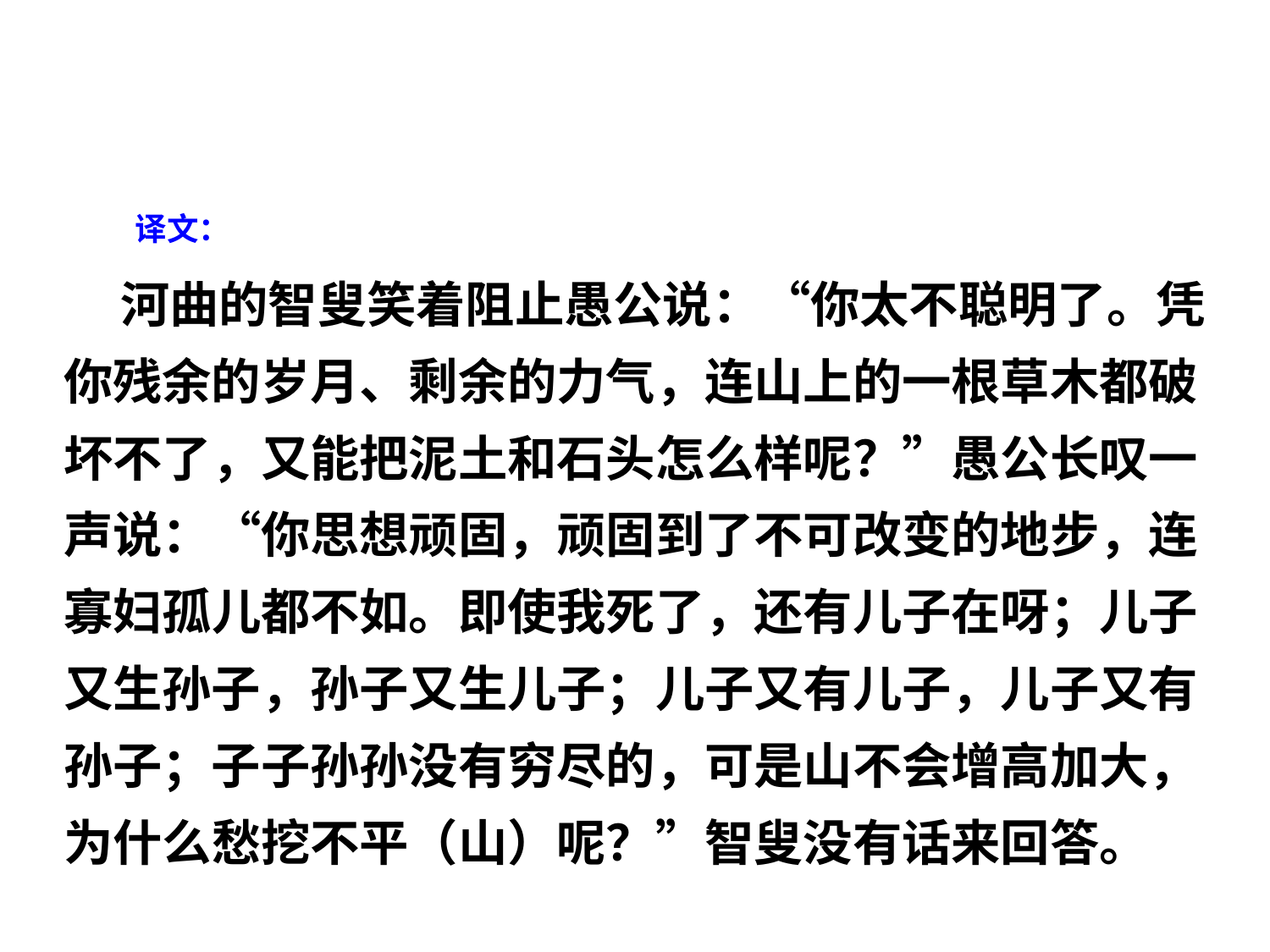

译文：
    河曲的智叟笑着阻止愚公说：“你太不聪明了。凭你残余的岁月、剩余的力气，连山上的一根草木都破坏不了，又能把泥土和石头怎么样呢？”愚公长叹一声说：“你思想顽固，顽固到了不可改变的地步，连寡妇孤儿都不如。即使我死了，还有儿子在呀；儿子又生孙子，孙子又生儿子；儿子又有儿子，儿子又有孙子；子子孙孙没有穷尽的，可是山不会增高加大，为什么愁挖不平（山）呢？”智叟没有话来回答。